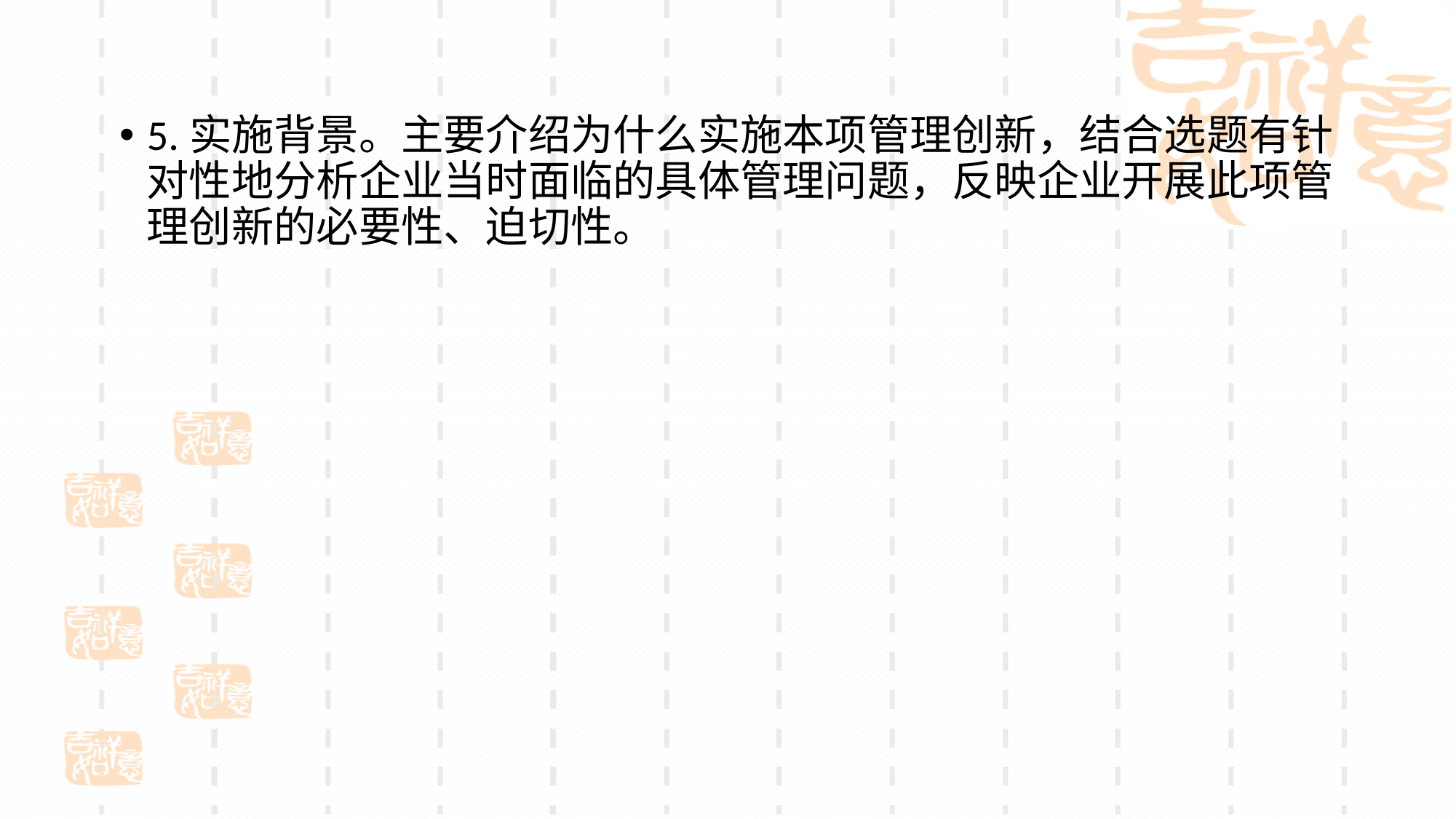

5.实施背景。主要介绍为什么实施本项管理创新，结合选题有针对性地分析企业当时面临的具体管理问题，反映企业开展此项管理创新的必要性、迫切性。